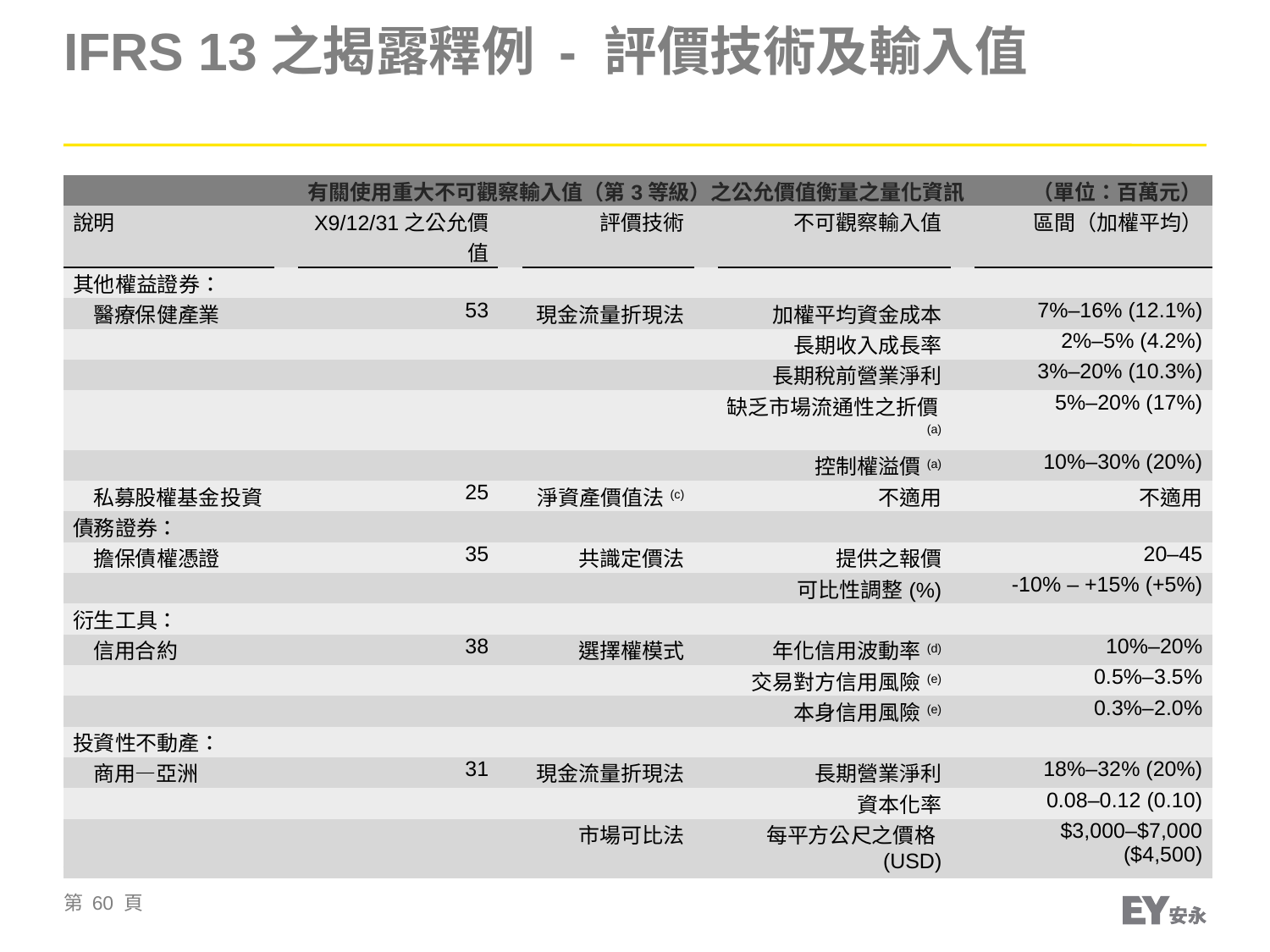

# IFRS 13之揭露釋例 - 評價技術及輸入值
| 有關使用重大不可觀察輸入值（第3等級）之公允價值衡量之量化資訊 （單位：百萬元） |  |  |  |  |  |  |  |  |
| --- | --- | --- | --- | --- | --- | --- | --- | --- |
| 說明 |  | X9/12/31之公允價值 |  | 評價技術 |  | 不可觀察輸入值 |  | 區間（加權平均） |
| 其他權益證券： |  |  |  |  |  |  |  |  |
| 醫療保健產業 |  | 53 |  | 現金流量折現法 |  | 加權平均資金成本 |  | 7%–16% (12.1%) |
|  |  |  |  |  |  | 長期收入成長率 |  | 2%–5% (4.2%) |
|  |  |  |  |  |  | 長期稅前營業淨利 |  | 3%–20% (10.3%) |
|  |  |  |  |  |  | 缺乏市場流通性之折價(a) |  | 5%–20% (17%) |
|  |  |  |  |  |  | 控制權溢價(a) |  | 10%–30% (20%) |
| 私募股權基金投資 |  | 25 |  | 淨資產價值法(c) |  | 不適用 |  | 不適用 |
| 債務證券： |  |  |  |  |  |  |  |  |
| 擔保債權憑證 |  | 35 |  | 共識定價法 |  | 提供之報價 |  | 20–45 |
|  |  |  |  |  |  | 可比性調整(%) |  | -10% – +15% (+5%) |
| 衍生工具： |  |  |  |  |  |  |  |  |
| 信用合約 |  | 38 |  | 選擇權模式 |  | 年化信用波動率(d) |  | 10%–20% |
|  |  |  |  |  |  | 交易對方信用風險(e) |  | 0.5%–3.5% |
|  |  |  |  |  |  | 本身信用風險(e) |  | 0.3%–2.0% |
| 投資性不動產： |  |  |  |  |  |  |  |  |
| 商用—亞洲 |  | 31 |  | 現金流量折現法 |  | 長期營業淨利 |  | 18%–32% (20%) |
|  |  |  |  |  |  | 資本化率 |  | 0.08–0.12 (0.10) |
|  |  |  |  | 市場可比法 |  | 每平方公尺之價格(USD) |  | $3,000–$7,000 ($4,500) |